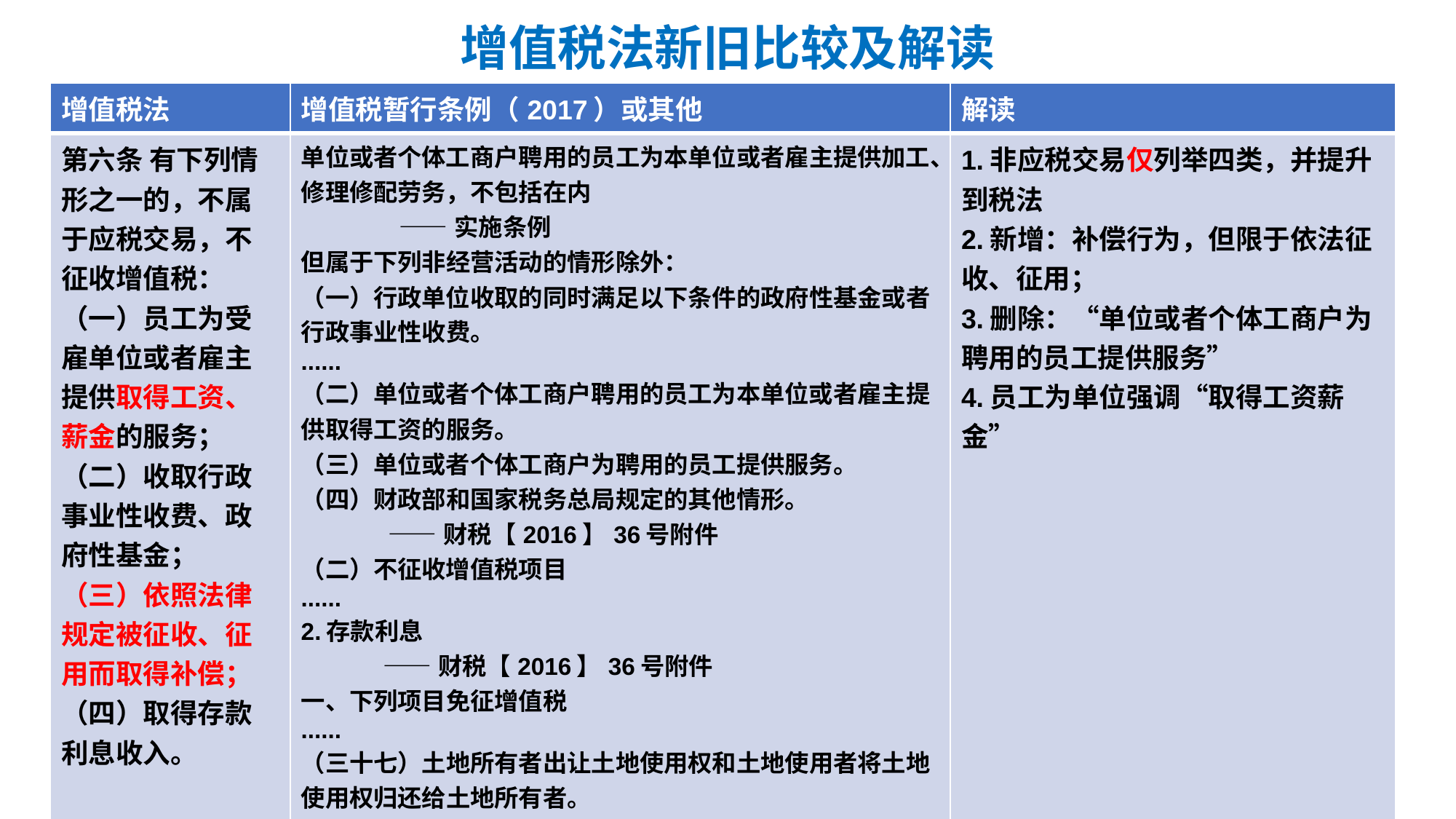

# 增值税法新旧比较及解读
| 增值税法 | 增值税暂行条例（2017）或其他 | 解读 |
| --- | --- | --- |
| 第六条 有下列情形之一的，不属于应税交易，不征收增值税： （一）员工为受雇单位或者雇主提供取得工资、薪金的服务； （二）收取行政事业性收费、政府性基金； （三）依照法律规定被征收、征用而取得补偿； （四）取得存款利息收入。 | 单位或者个体工商户聘用的员工为本单位或者雇主提供加工、修理修配劳务，不包括在内 ——实施条例 但属于下列非经营活动的情形除外： （一）行政单位收取的同时满足以下条件的政府性基金或者行政事业性收费。 ...... （二）单位或者个体工商户聘用的员工为本单位或者雇主提供取得工资的服务。 （三）单位或者个体工商户为聘用的员工提供服务。 （四）财政部和国家税务总局规定的其他情形。 ——财税【2016】36号附件 （二）不征收增值税项目 ...... 2.存款利息 ——财税【2016】36号附件 一、下列项目免征增值税 ...... （三十七）土地所有者出让土地使用权和土地使用者将土地使用权归还给土地所有者。 ——财税【2016】36号附件 | 1.非应税交易仅列举四类，并提升到税法 2.新增：补偿行为，但限于依法征收、征用； 3.删除：“单位或者个体工商户为聘用的员工提供服务” 4.员工为单位强调“取得工资薪金” |